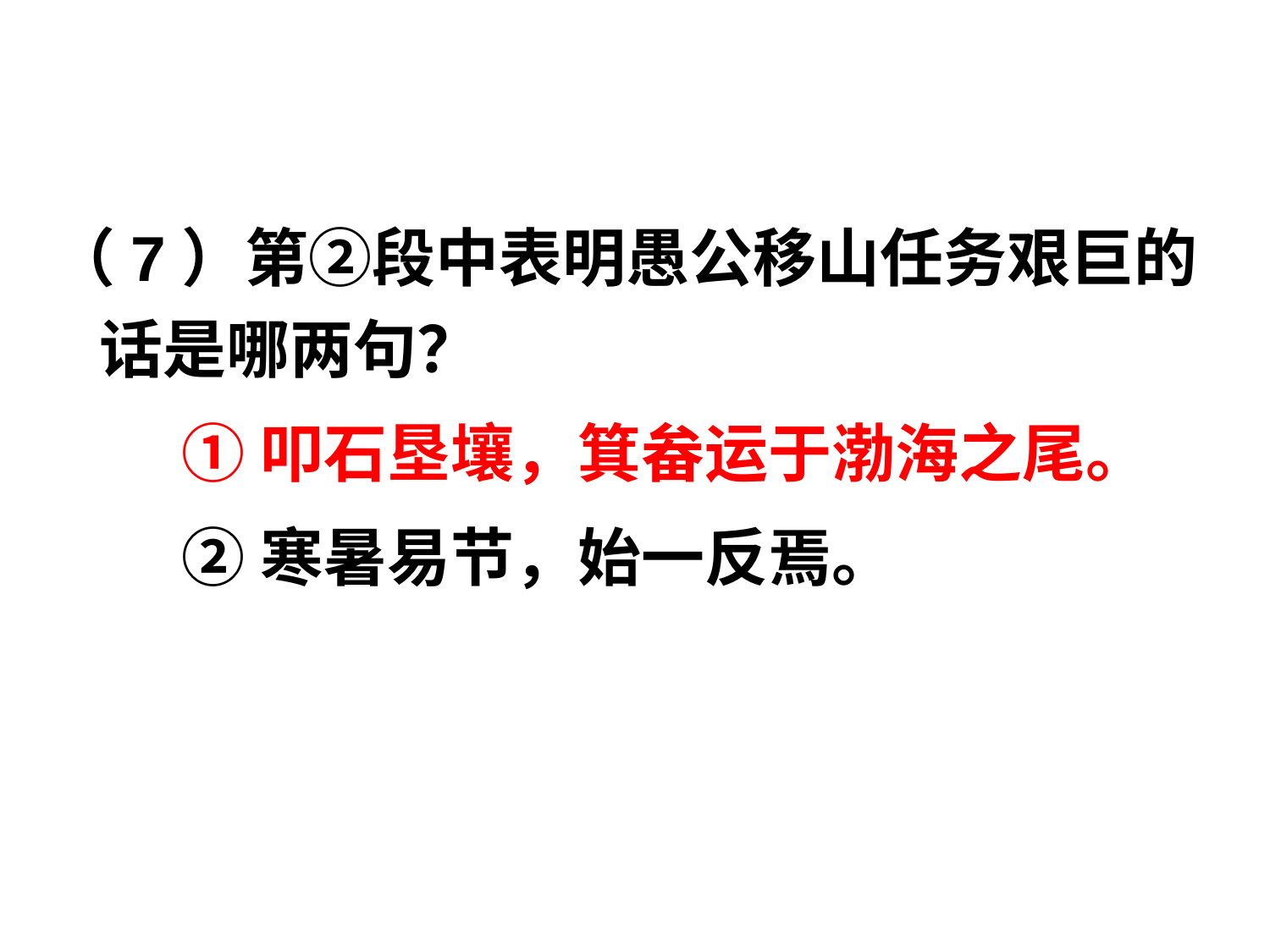

#
（7）第②段中表明愚公移山任务艰巨的话是哪两句？
         ①叩石垦壤，箕畚运于渤海之尾。
         ②寒暑易节，始一反焉。